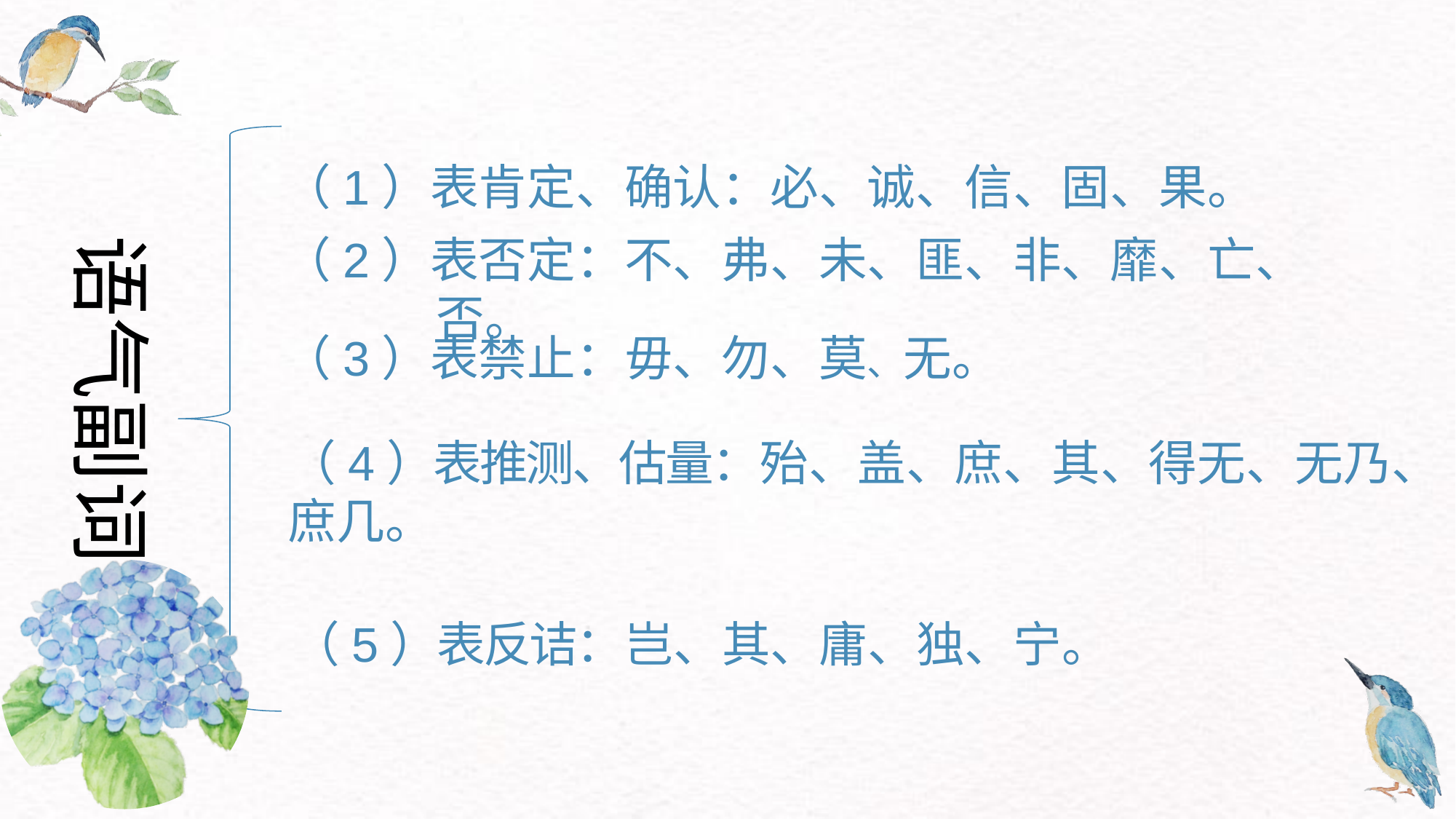

（1）表肯定、确认：必、诚、信、固、果。
（2）表否定：不、弗、未、匪、非、靡、亡、
             否。
（3）表禁止：毋、勿、莫、无。
（4）表推测、估量：殆、盖、庶、其、得无、无乃、庶几。
（5）表反诘：岂、其、庸、独、宁。
语气副词